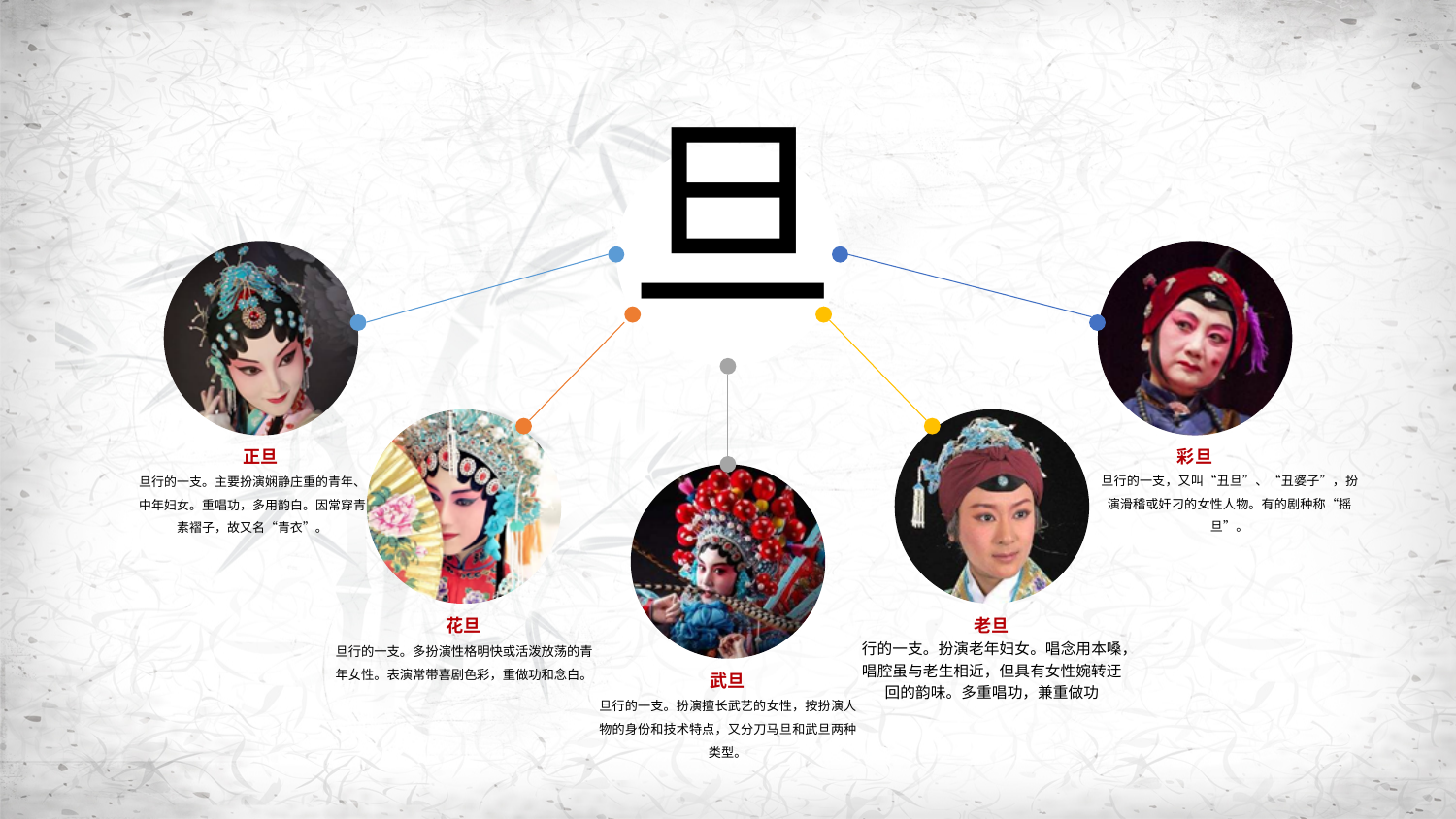

旦

正旦
旦行的一支。主要扮演娴静庄重的青年、中年妇女。重唱功，多用韵白。因常穿青素褶子，故又名“青衣”。
彩旦
旦行的一支，又叫“丑旦”、“丑婆子”，扮演滑稽或奸刁的女性人物。有的剧种称“摇旦”。

花旦
旦行的一支。多扮演性格明快或活泼放荡的青年女性。表演常带喜剧色彩，重做功和念白。
老旦
行的一支。扮演老年妇女。唱念用本嗓，唱腔虽与老生相近，但具有女性婉转迂回的韵味。多重唱功，兼重做功
武旦
旦行的一支。扮演擅长武艺的女性，按扮演人物的身份和技术特点，又分刀马旦和武旦两种类型。